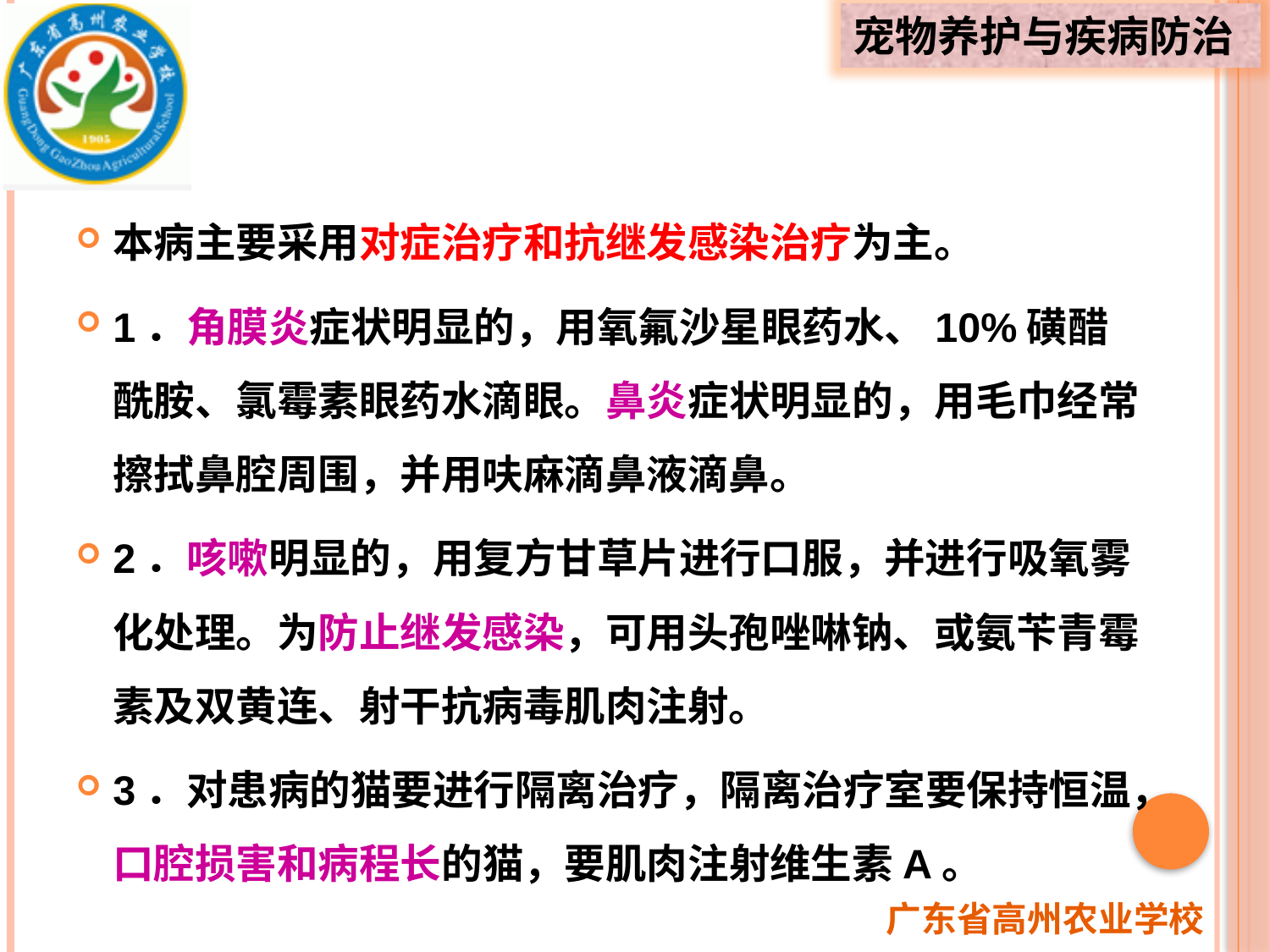

本病主要采用对症治疗和抗继发感染治疗为主。
1．角膜炎症状明显的，用氧氟沙星眼药水、10%磺醋酰胺、氯霉素眼药水滴眼。鼻炎症状明显的，用毛巾经常擦拭鼻腔周围，并用呋麻滴鼻液滴鼻。
2．咳嗽明显的，用复方甘草片进行口服，并进行吸氧雾化处理。为防止继发感染，可用头孢唑啉钠、或氨苄青霉素及双黄连、射干抗病毒肌肉注射。
3．对患病的猫要进行隔离治疗，隔离治疗室要保持恒温，口腔损害和病程长的猫，要肌肉注射维生素A。